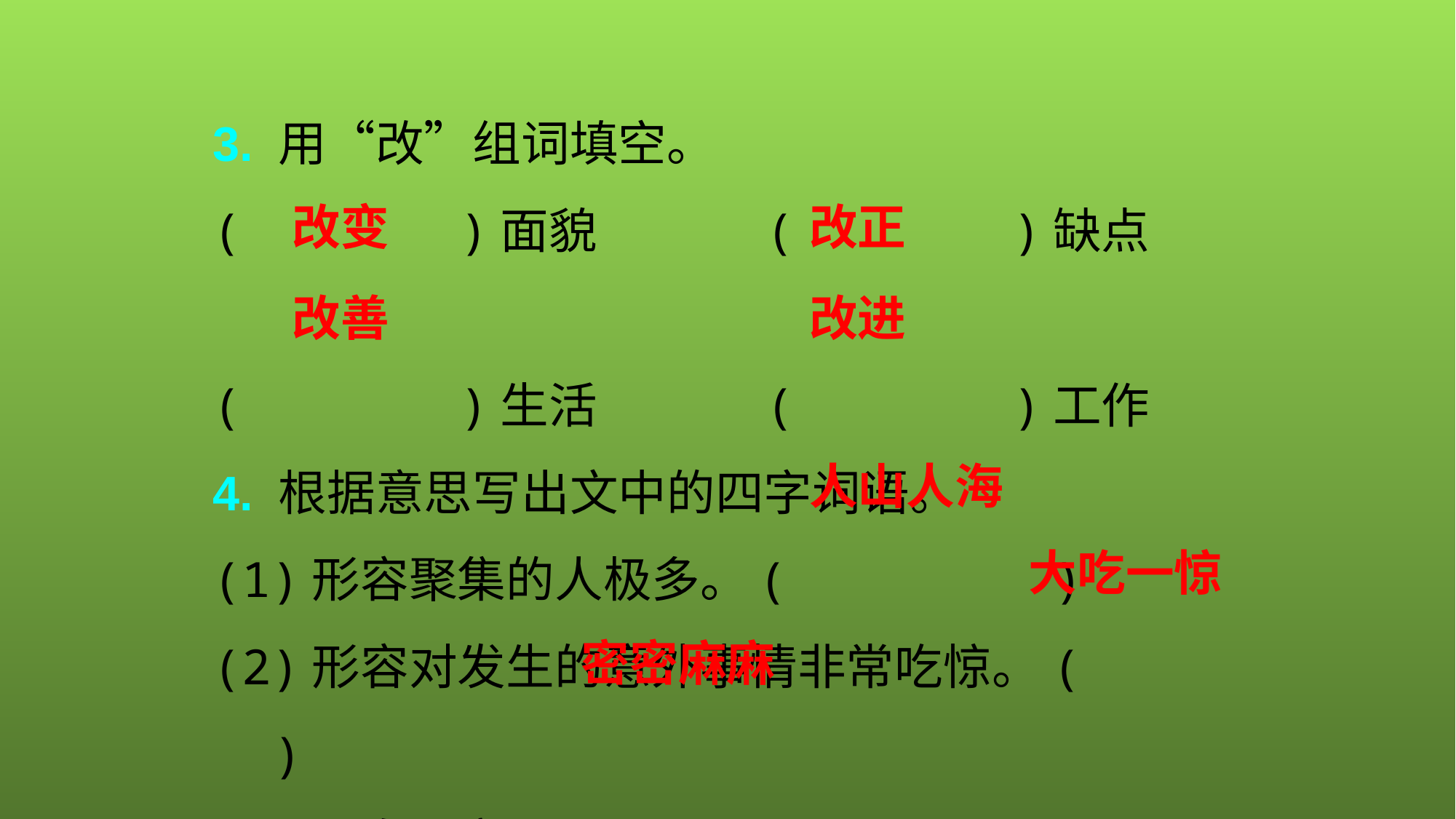

3. 用“改”组词填空。
(　　　　)面貌 　　　(　　　　)缺点
(　　　　)生活　　　 (　　　　)工作
4. 根据意思写出文中的四字词语。
(1)形容聚集的人极多。	(　　　　　)
(2)形容对发生的意外事情非常吃惊。(　　　　)
(3)又多又密。	(　　　　　)
改正
改变
改善
改进
人山人海
大吃一惊
密密麻麻